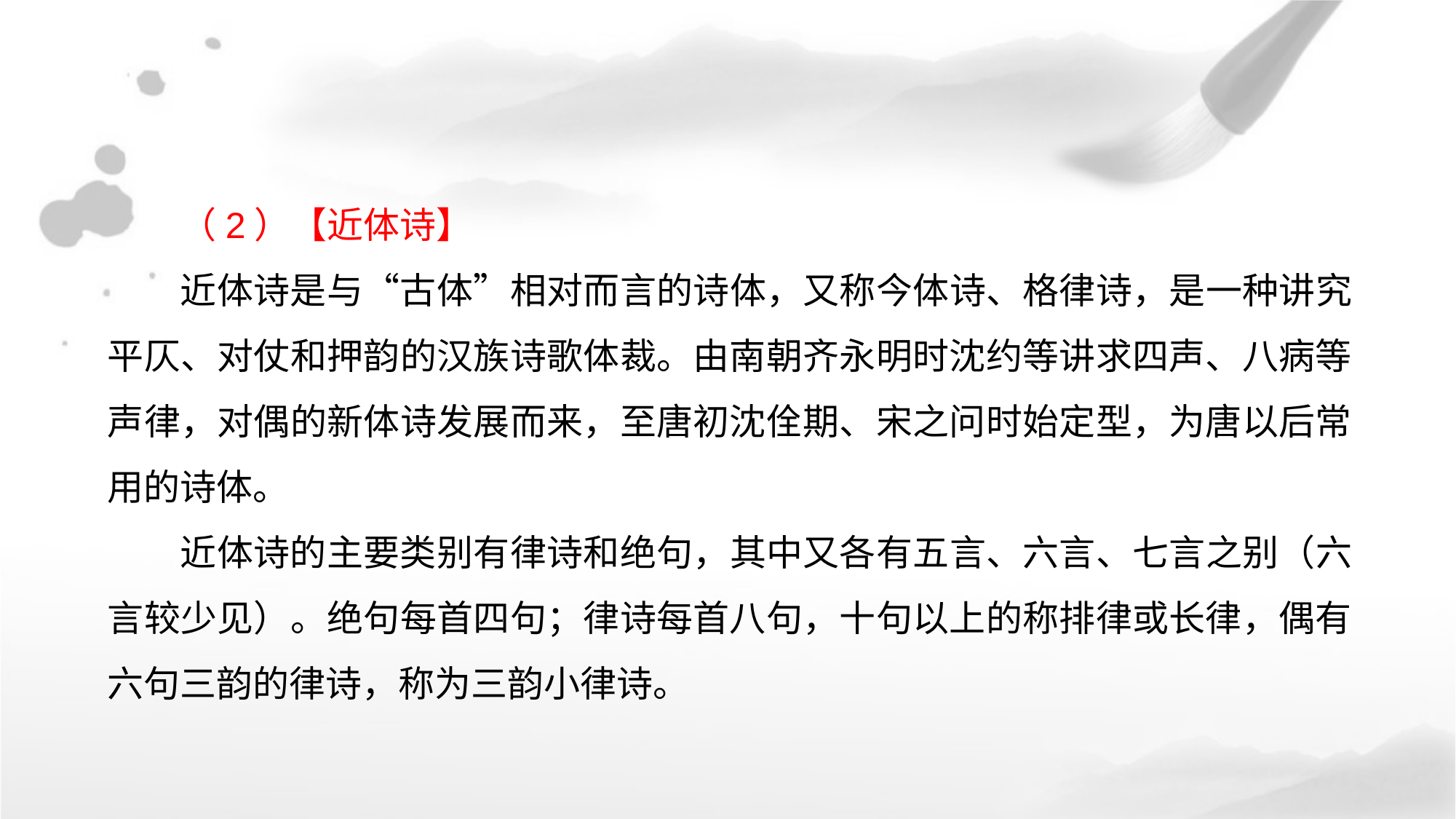

（2）【近体诗】
近体诗是与“古体”相对而言的诗体，又称今体诗、格律诗，是一种讲究平仄、对仗和押韵的汉族诗歌体裁。由南朝齐永明时沈约等讲求四声、八病等声律，对偶的新体诗发展而来，至唐初沈佺期、宋之问时始定型，为唐以后常用的诗体。
近体诗的主要类别有律诗和绝句，其中又各有五言、六言、七言之别（六言较少见）。绝句每首四句；律诗每首八句，十句以上的称排律或长律，偶有六句三韵的律诗，称为三韵小律诗。